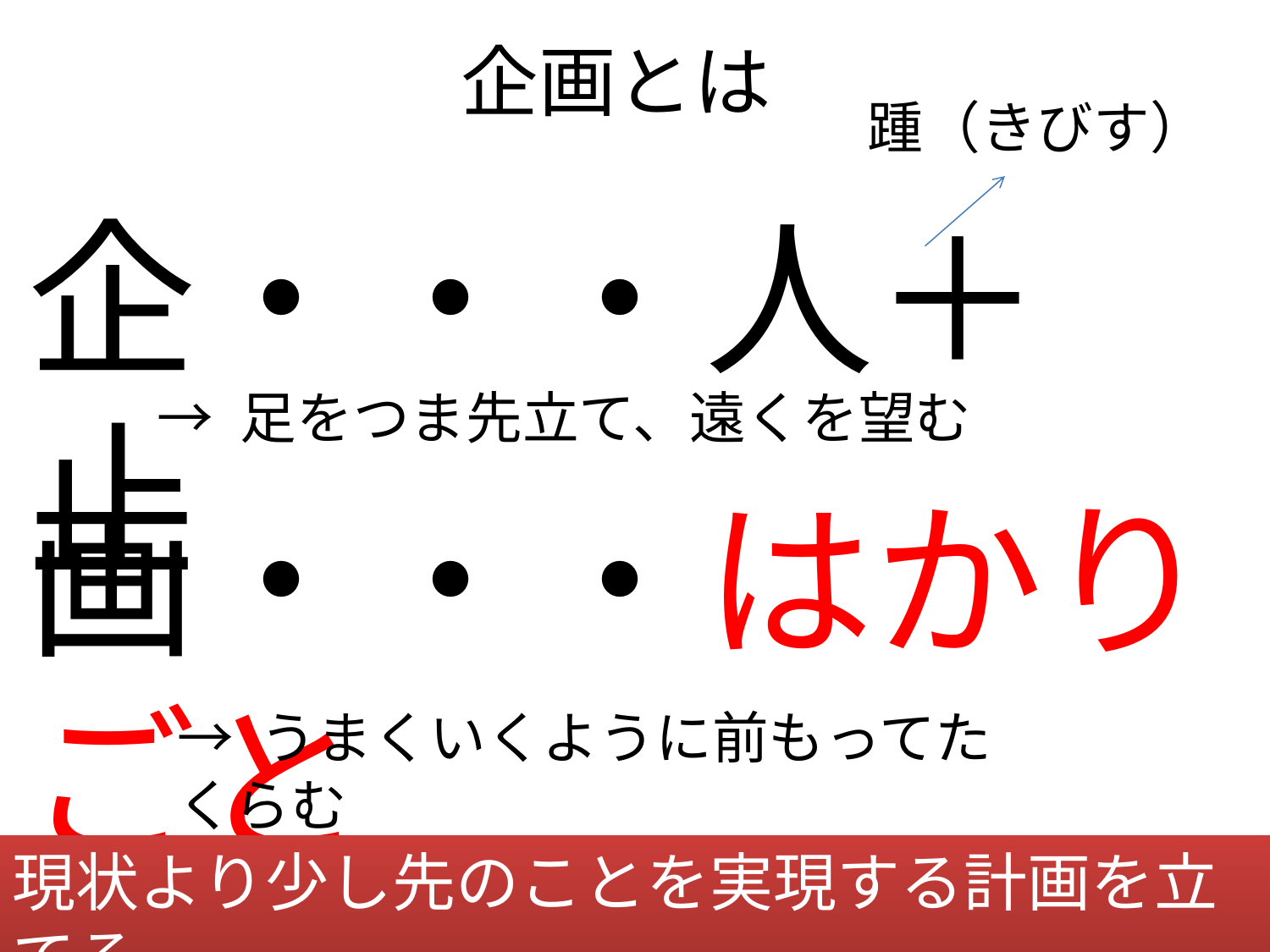

# 企画とは
踵（きびす）
企・・・人＋止
→ 足をつま先立て、遠くを望む
画・・・はかりごと
→ うまくいくように前もってたくらむ
現状より少し先のことを実現する計画を立てる